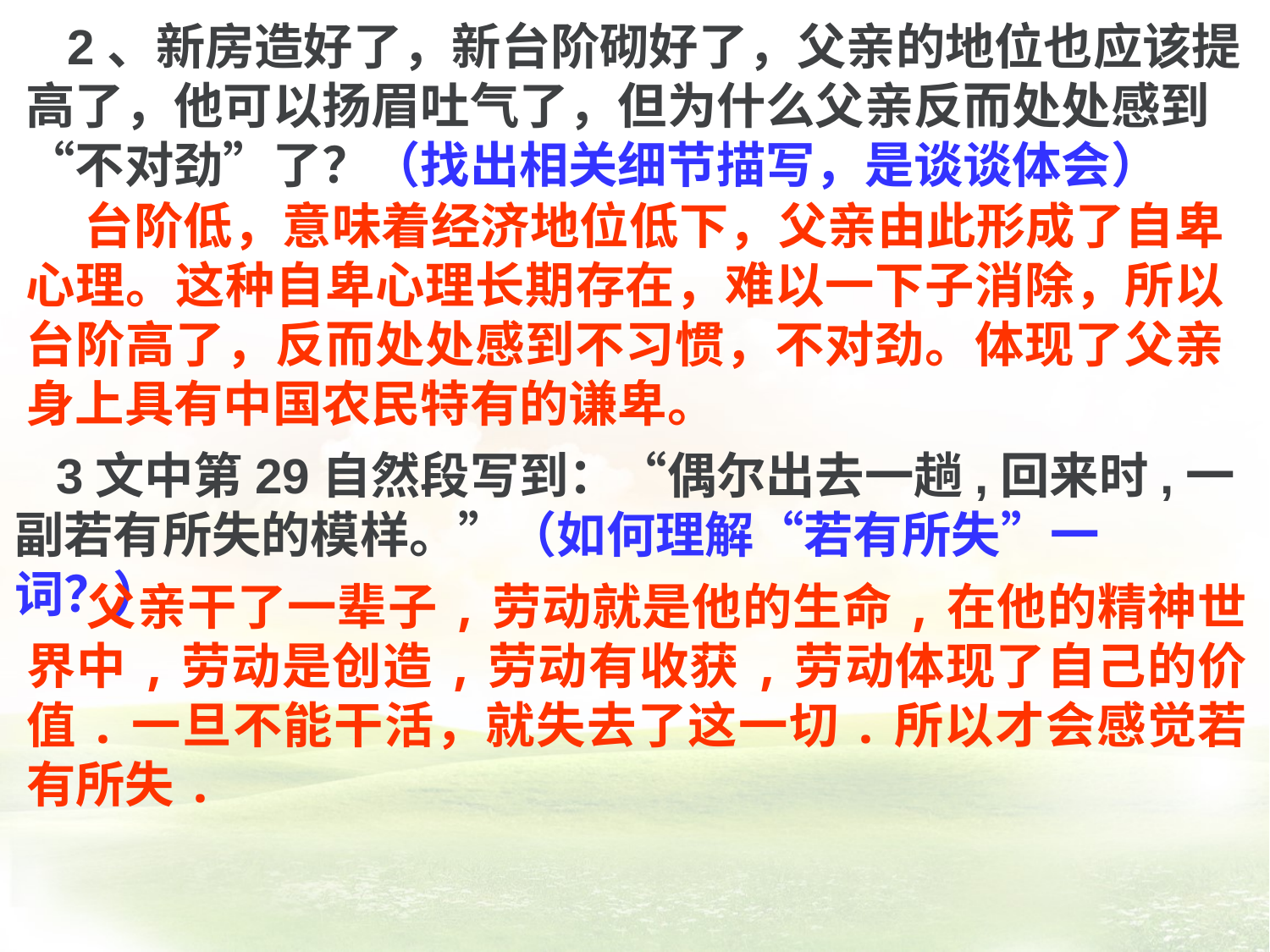

2、新房造好了，新台阶砌好了，父亲的地位也应该提高了，他可以扬眉吐气了，但为什么父亲反而处处感到“不对劲”了？（找出相关细节描写，是谈谈体会）
    台阶低，意味着经济地位低下，父亲由此形成了自卑心理。这种自卑心理长期存在，难以一下子消除，所以台阶高了，反而处处感到不习惯，不对劲。体现了父亲身上具有中国农民特有的谦卑。
   3文中第29自然段写到：“偶尔出去一趟,回来时,一副若有所失的模样。”（如何理解“若有所失”一词？）
    父亲干了一辈子,劳动就是他的生命,在他的精神世界中,劳动是创造,劳动有收获,劳动体现了自己的价值.一旦不能干活，就失去了这一切.所以才会感觉若有所失.